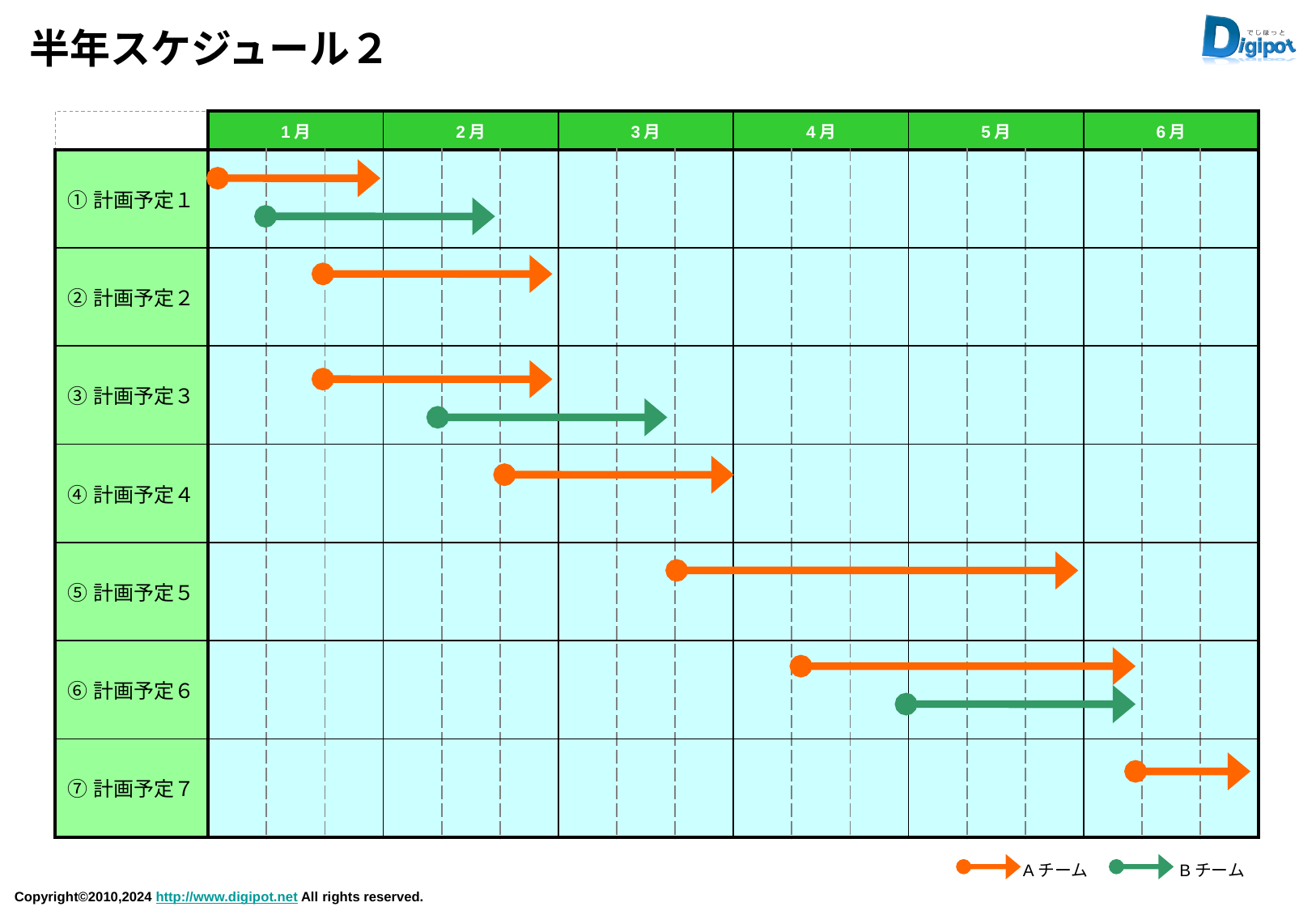

# 半年スケジュール２
|  | 1月 |  |  | 2月 |  |  | 3月 |  |  | 4月 |  |  | 5月 |  |  | 6月 |  |  |
| --- | --- | --- | --- | --- | --- | --- | --- | --- | --- | --- | --- | --- | --- | --- | --- | --- | --- | --- |
| ①計画予定１ |  |  |  |  |  |  |  |  |  |  |  |  |  |  |  |  |  |  |
| ②計画予定２ |  |  |  |  |  |  |  |  |  |  |  |  |  |  |  |  |  |  |
| ③計画予定３ |  |  |  |  |  |  |  |  |  |  |  |  |  |  |  |  |  |  |
| ④計画予定４ |  |  |  |  |  |  |  |  |  |  |  |  |  |  |  |  |  |  |
| ⑤計画予定５ |  |  |  |  |  |  |  |  |  |  |  |  |  |  |  |  |  |  |
| ⑥計画予定６ |  |  |  |  |  |  |  |  |  |  |  |  |  |  |  |  |  |  |
| ⑦計画予定７ |  |  |  |  |  |  |  |  |  |  |  |  |  |  |  |  |  |  |

Aチーム
Bチーム